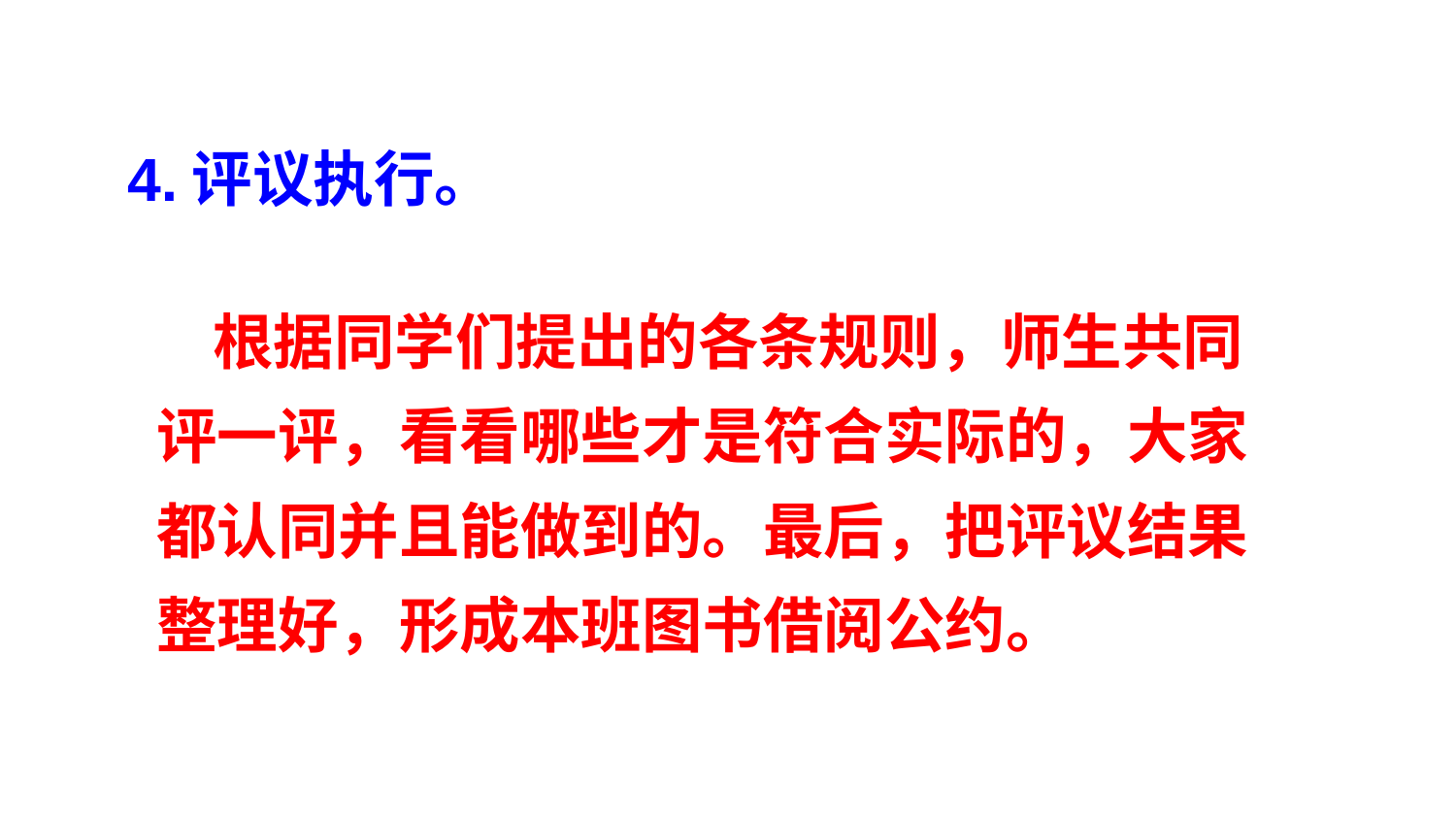

4.评议执行。
   根据同学们提出的各条规则，师生共同评一评，看看哪些才是符合实际的，大家都认同并且能做到的。最后，把评议结果整理好，形成本班图书借阅公约。